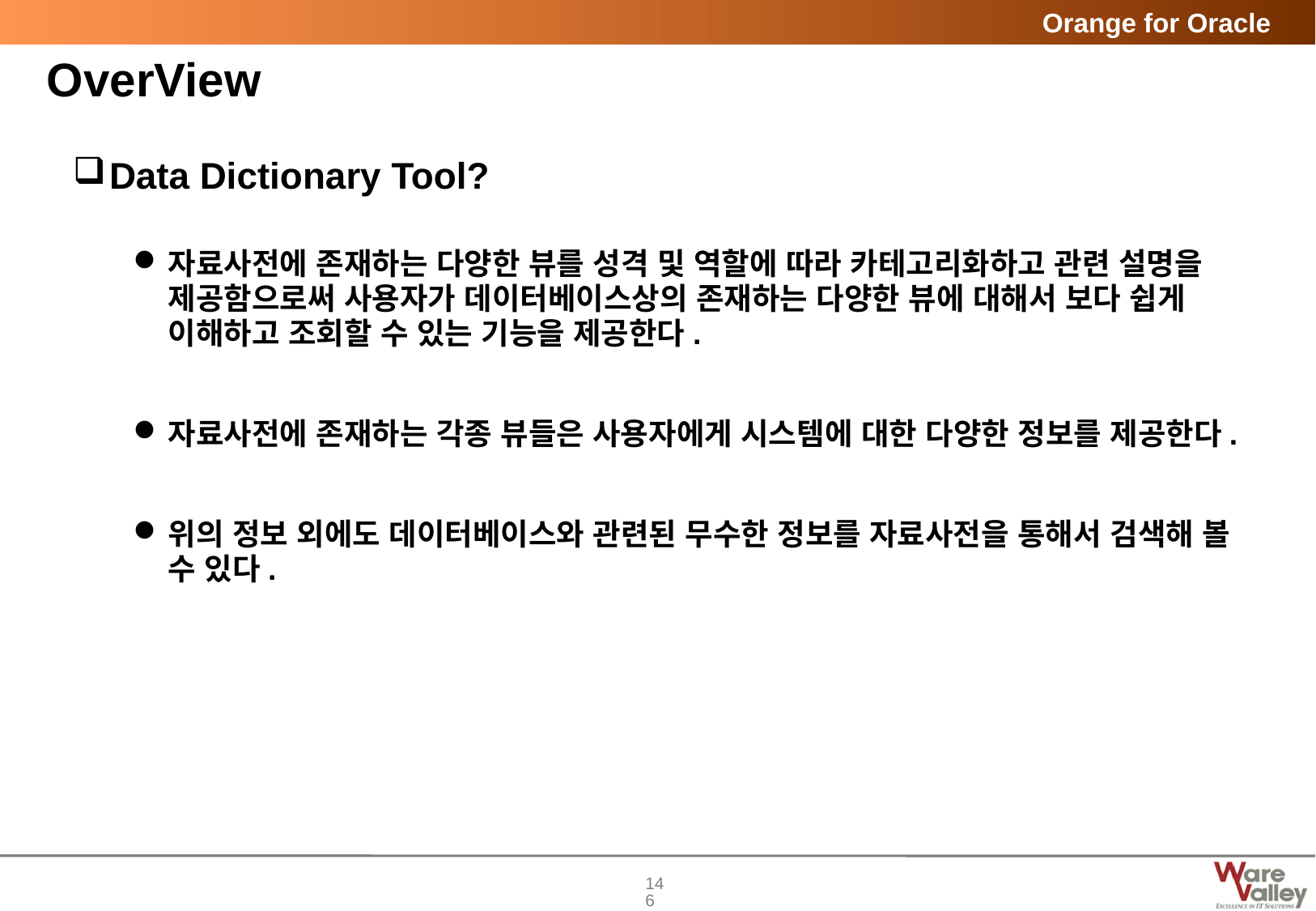

# OverView
Data Dictionary Tool?

자료사전에 존재하는 다양한 뷰를 성격 및 역할에 따라 카테고리화하고 관련 설명을 제공함으로써 사용자가 데이터베이스상의 존재하는 다양한 뷰에 대해서 보다 쉽게 이해하고 조회할 수 있는 기능을 제공한다.

자료사전에 존재하는 각종 뷰들은 사용자에게 시스템에 대한 다양한 정보를 제공한다.

위의 정보 외에도 데이터베이스와 관련된 무수한 정보를 자료사전을 통해서 검색해 볼 수 있다.